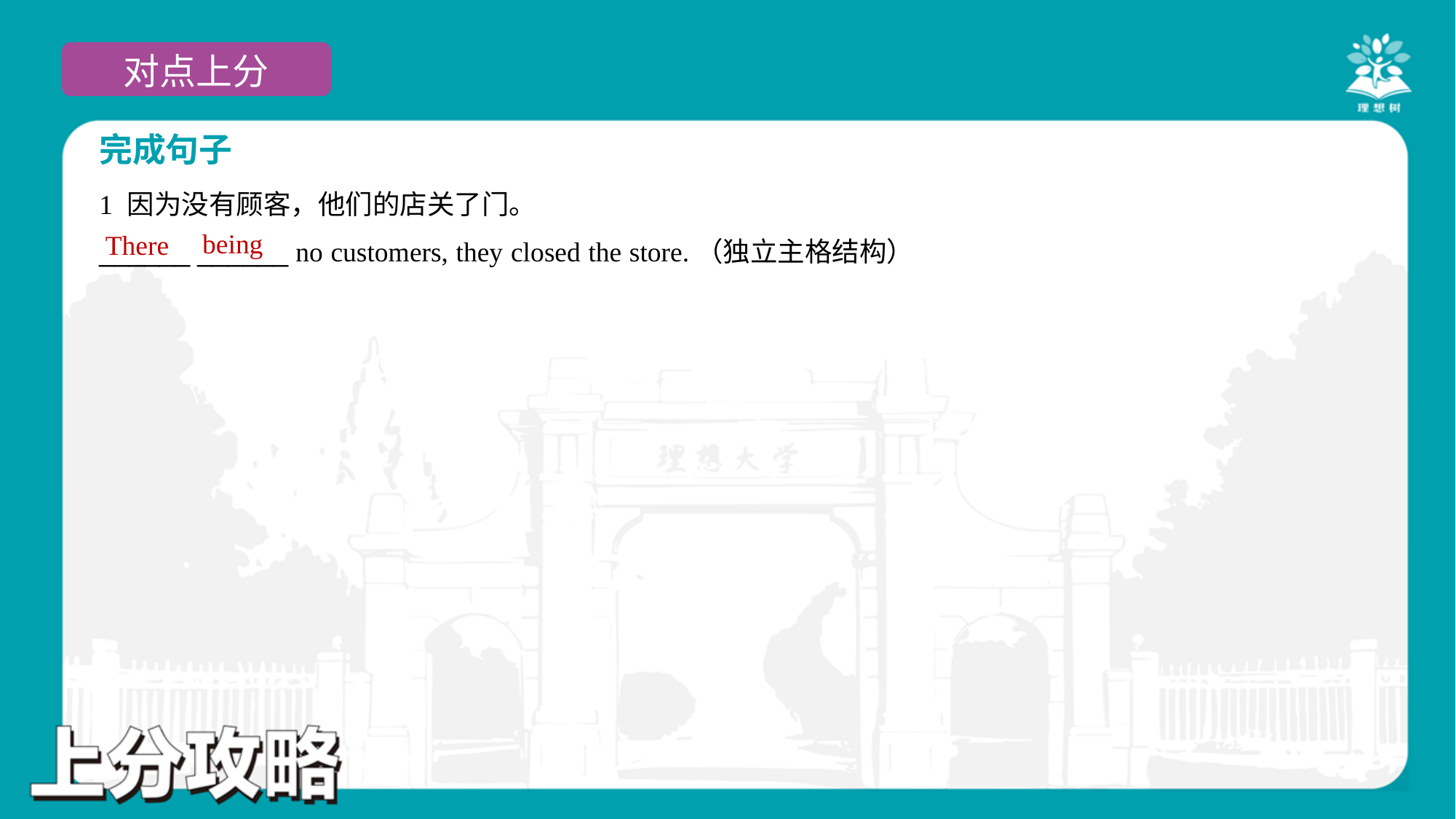

完成句子
1 因为没有顾客，他们的店关了门。
______ ______ no customers, they closed the store.（独立主格结构）
being
There